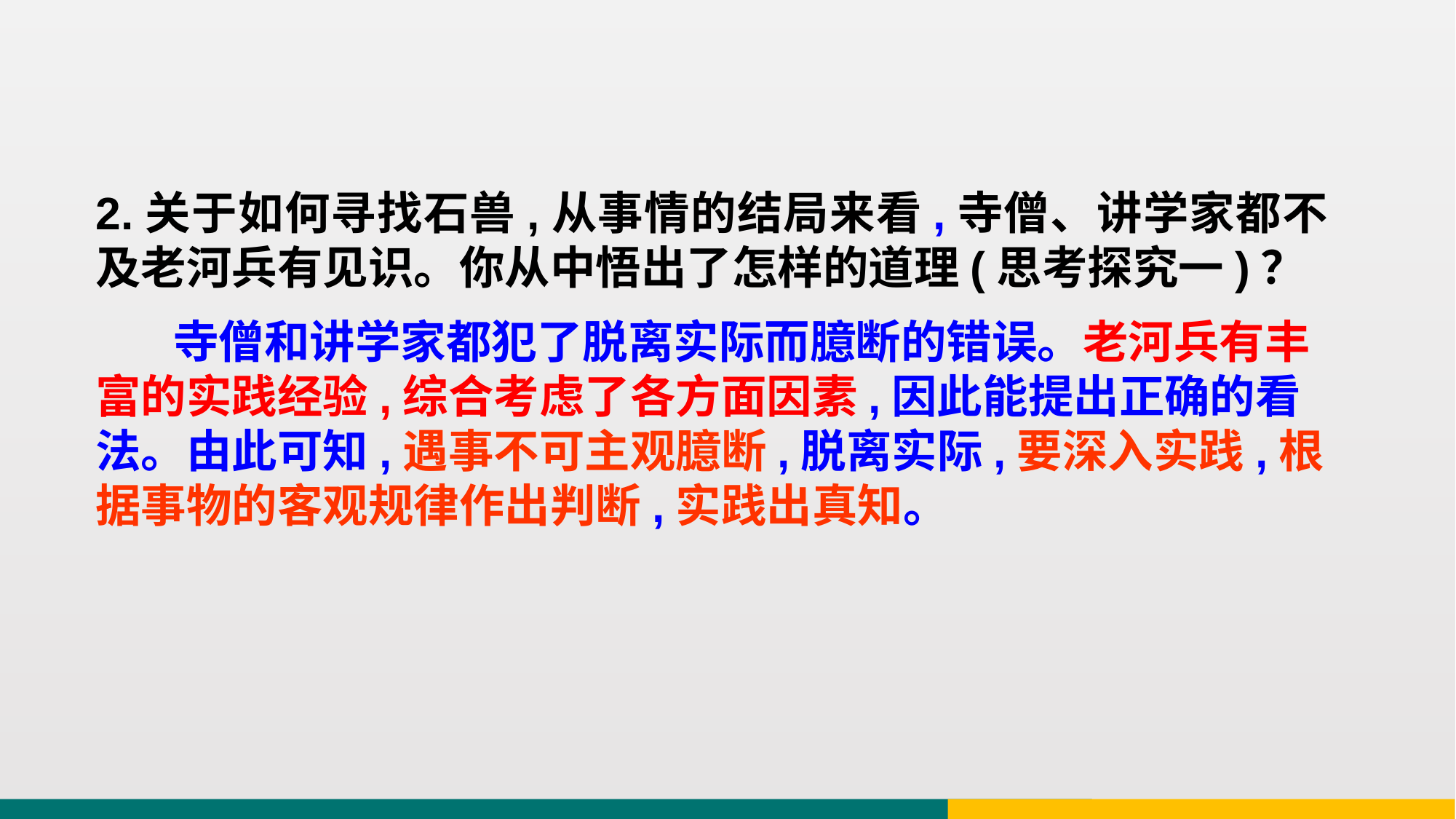

2.关于如何寻找石兽,从事情的结局来看,寺僧、讲学家都不及老河兵有见识。你从中悟出了怎样的道理(思考探究一)？
       寺僧和讲学家都犯了脱离实际而臆断的错误。老河兵有丰富的实践经验,综合考虑了各方面因素,因此能提出正确的看法。由此可知,遇事不可主观臆断,脱离实际,要深入实践,根据事物的客观规律作出判断,实践出真知。